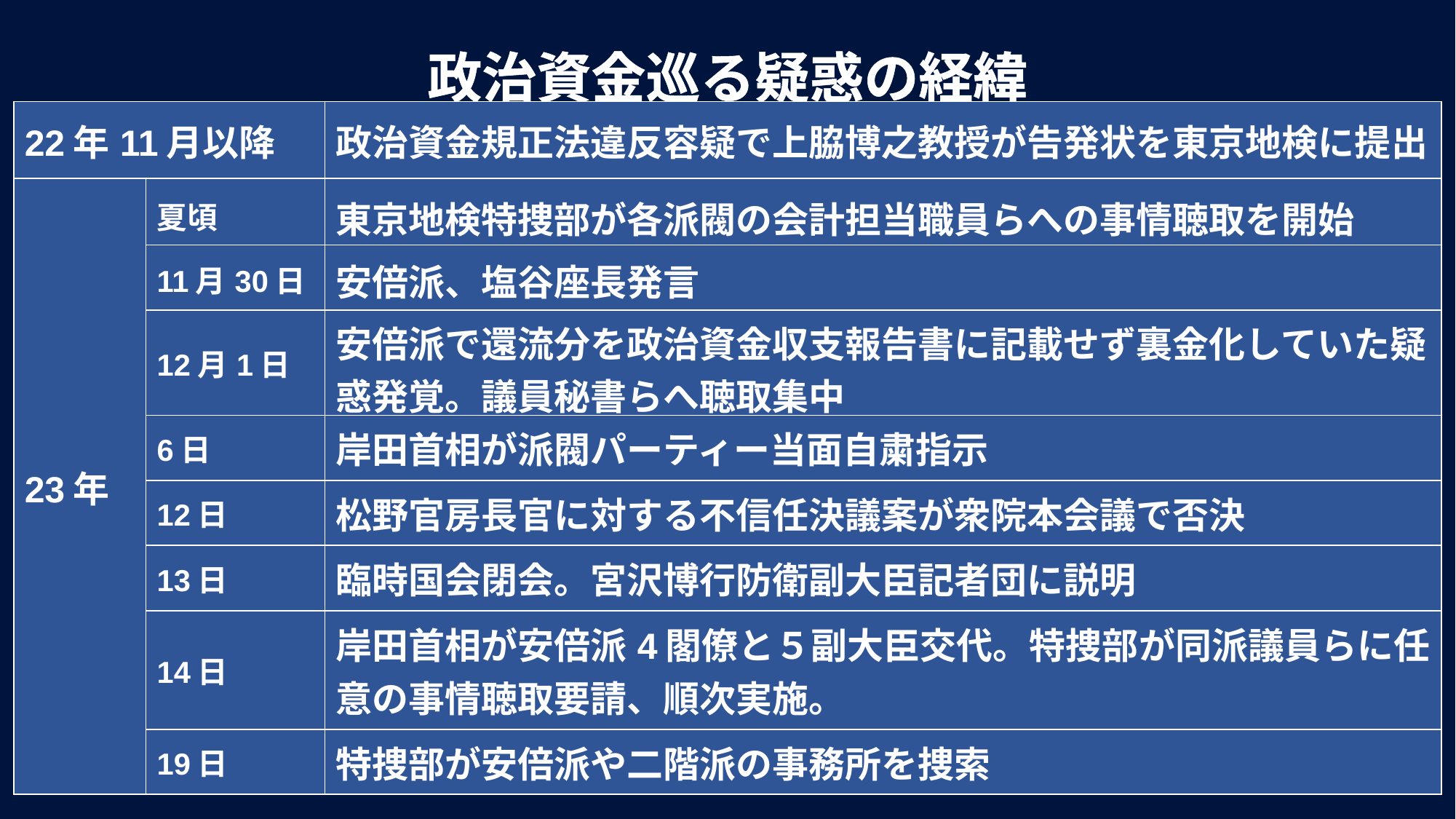

政治資金巡る疑惑の経緯
| 22年11月以降 | 11月以降 | 政治資金規正法違反容疑で上脇博之教授が告発状を東京地検に提出 |
| --- | --- | --- |
| 23年 | 夏頃 | 東京地検特捜部が各派閥の会計担当職員らへの事情聴取を開始 |
| 23年 | 11月30日 | 安倍派、塩谷座長発言 |
|  | 12月1日 | 安倍派で還流分を政治資金収支報告書に記載せず裏金化していた疑惑発覚。議員秘書らへ聴取集中 |
|  | 6日 | 岸田首相が派閥パーティー当面自粛指示 |
|  | 12日 | 松野官房長官に対する不信任決議案が衆院本会議で否決 |
|  | 13日 | 臨時国会閉会。宮沢博行防衛副大臣記者団に説明 |
|  | 14日 | 岸田首相が安倍派4閣僚と５副大臣交代。特捜部が同派議員らに任意の事情聴取要請、順次実施。 |
|  | 19日 | 特捜部が安倍派や二階派の事務所を捜索 |